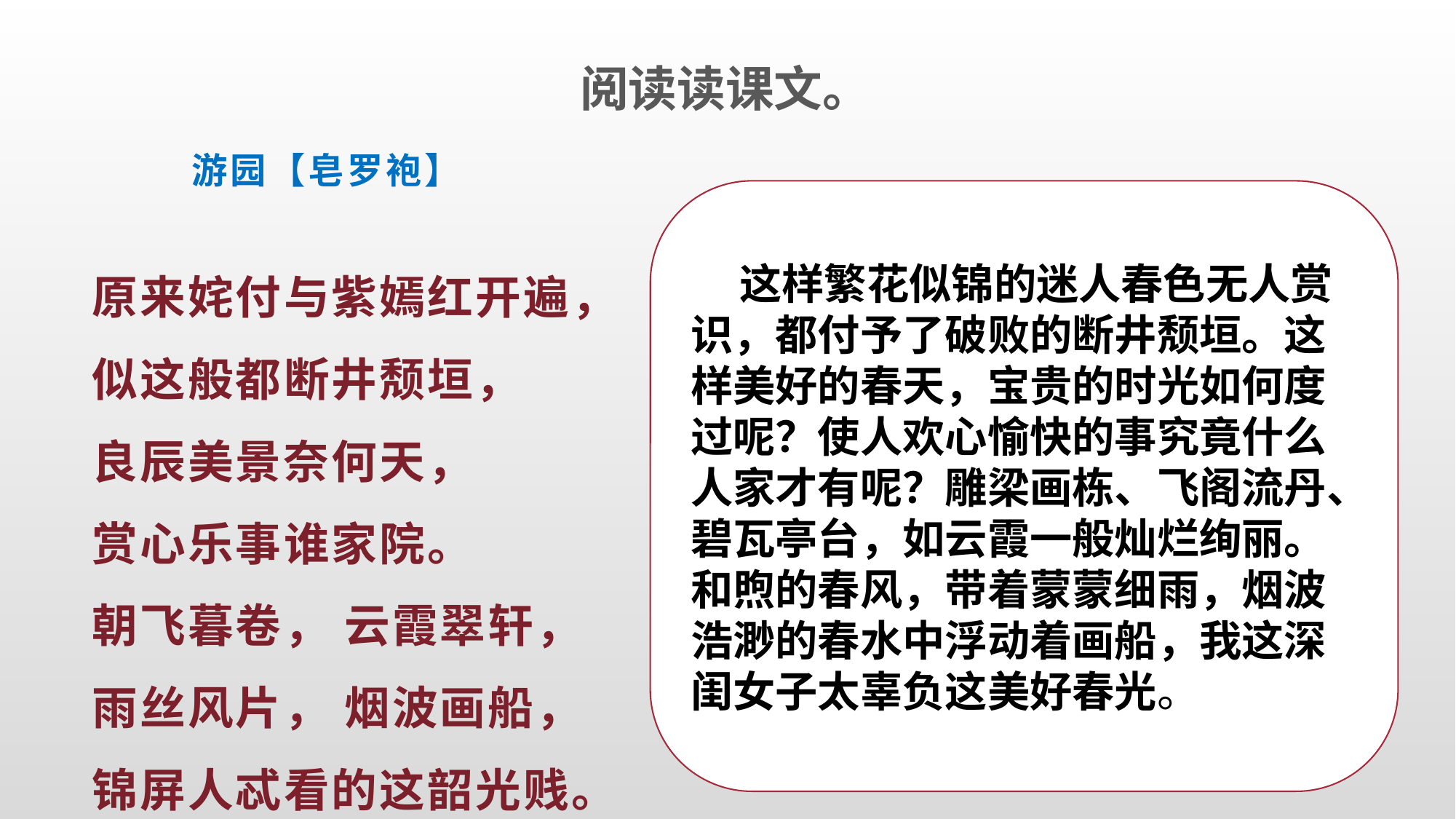

阅读读课文。
# 游园【皂罗袍】
    这样繁花似锦的迷人春色无人赏识，都付予了破败的断井颓垣。这样美好的春天，宝贵的时光如何度过呢？使人欢心愉快的事究竟什么人家才有呢？雕梁画栋、飞阁流丹、碧瓦亭台，如云霞一般灿烂绚丽。和煦的春风，带着蒙蒙细雨，烟波浩渺的春水中浮动着画船，我这深闺女子太辜负这美好春光。
原来姹付与紫嫣红开遍，
似这般都断井颓垣，
良辰美景奈何天，
赏心乐事谁家院。
朝飞暮卷， 云霞翠轩，
雨丝风片， 烟波画船，
锦屏人忒看的这韶光贱。